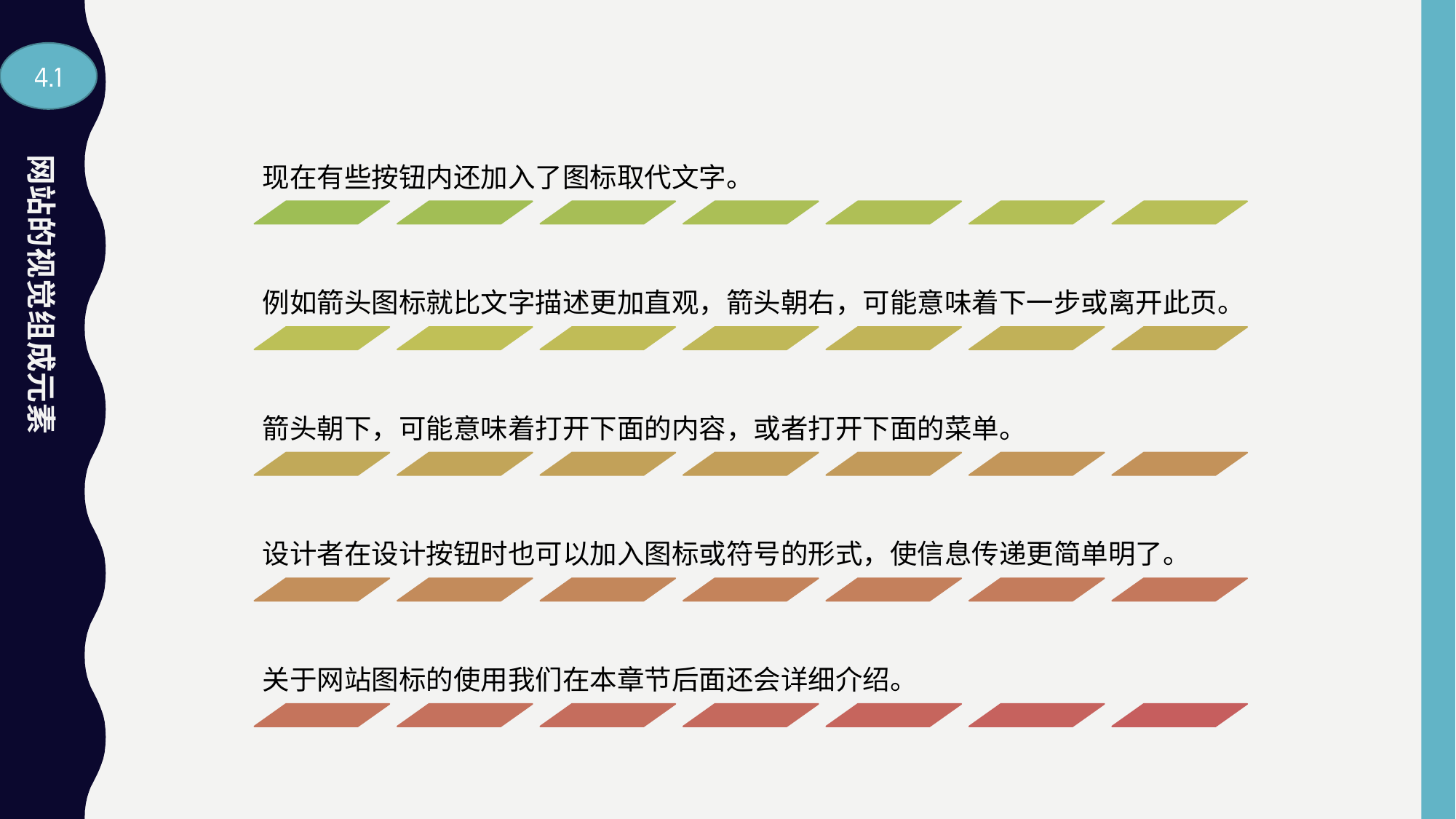

4.1
现在有些按钮内还加入了图标取代文字。
例如箭头图标就比文字描述更加直观，箭头朝右，可能意味着下一步或离开此页。
箭头朝下，可能意味着打开下面的内容，或者打开下面的菜单。
设计者在设计按钮时也可以加入图标或符号的形式，使信息传递更简单明了。
关于网站图标的使用我们在本章节后面还会详细介绍。
网站的视觉组成元素